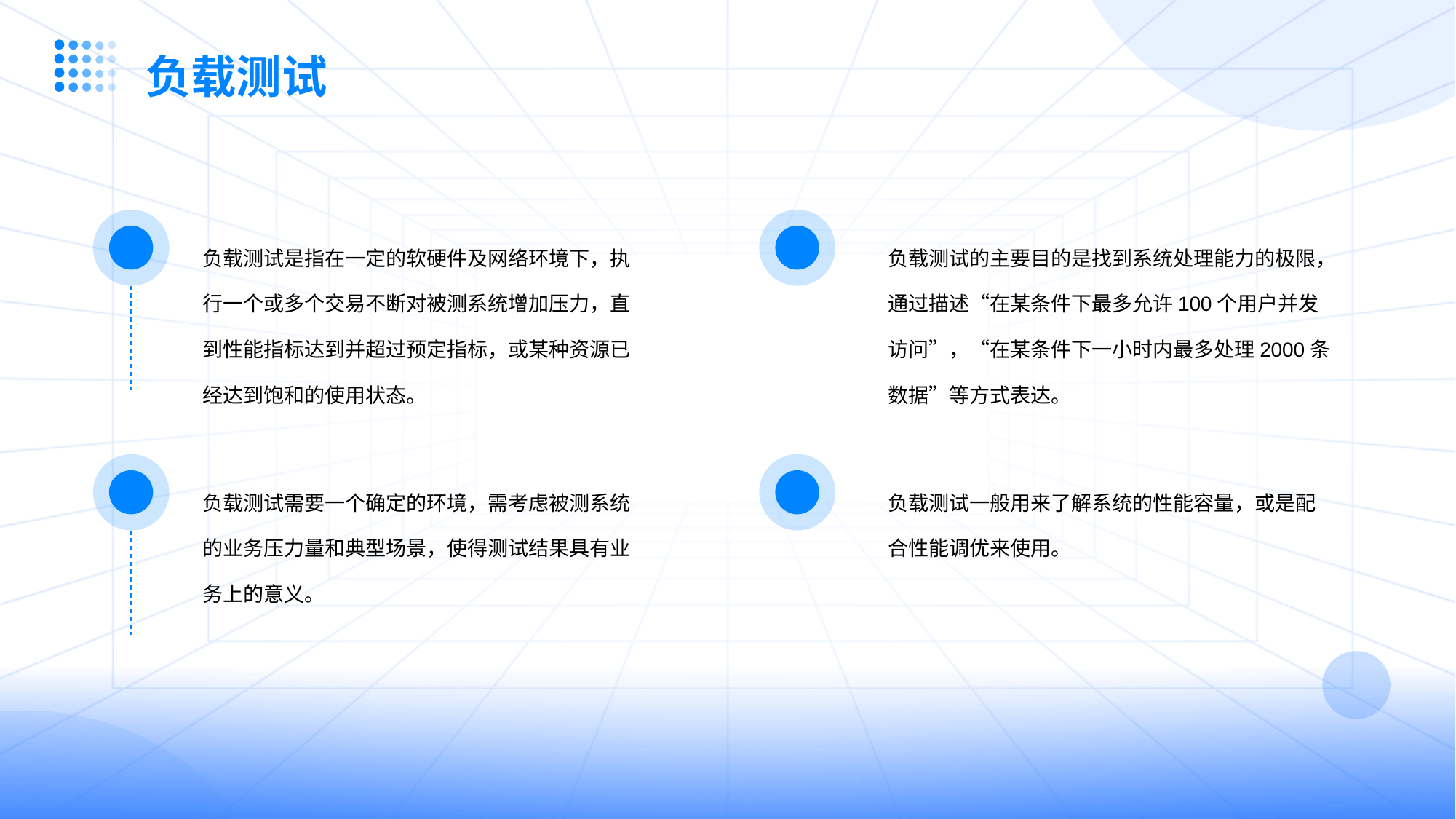

负载测试

负载测试是指在一定的软硬件及网络环境下，执行一个或多个交易不断对被测系统增加压力，直到性能指标达到并超过预定指标，或某种资源已经达到饱和的使用状态。

负载测试的主要目的是找到系统处理能力的极限，通过描述“在某条件下最多允许100个用户并发访问”，“在某条件下一小时内最多处理2000条数据”等方式表达。

负载测试需要一个确定的环境，需考虑被测系统的业务压力量和典型场景，使得测试结果具有业务上的意义。

负载测试一般用来了解系统的性能容量，或是配合性能调优来使用。